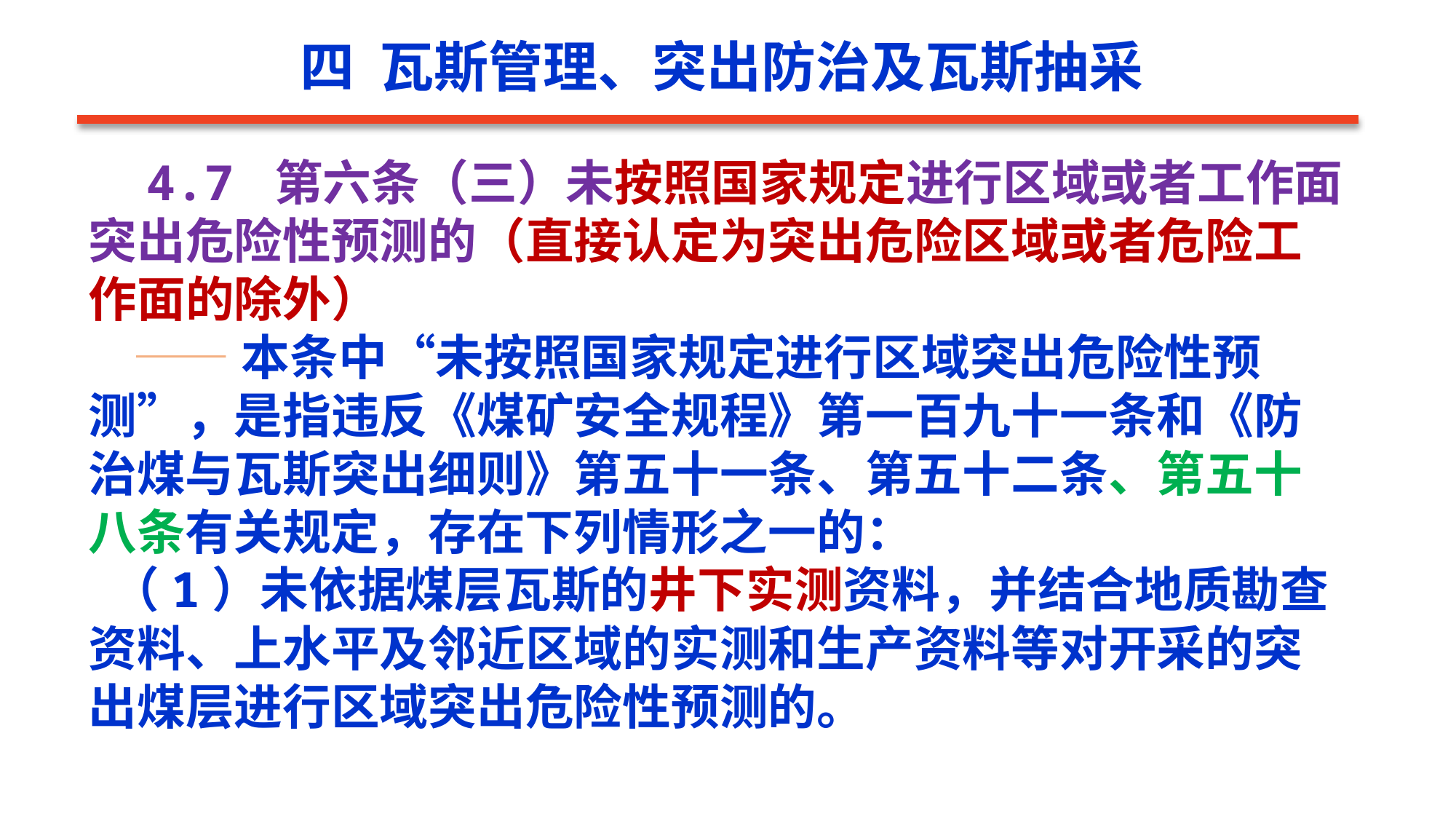

四  瓦斯管理、突出防治及瓦斯抽采
  4.7 第六条（三）未按照国家规定进行区域或者工作面突出危险性预测的（直接认定为突出危险区域或者危险工作面的除外）
    ——本条中“未按照国家规定进行区域突出危险性预测”，是指违反《煤矿安全规程》第一百九十一条和《防治煤与瓦斯突出细则》第五十一条、第五十二条、第五十八条有关规定，存在下列情形之一的：
 （1）未依据煤层瓦斯的井下实测资料，并结合地质勘查资料、上水平及邻近区域的实测和生产资料等对开采的突出煤层进行区域突出危险性预测的。